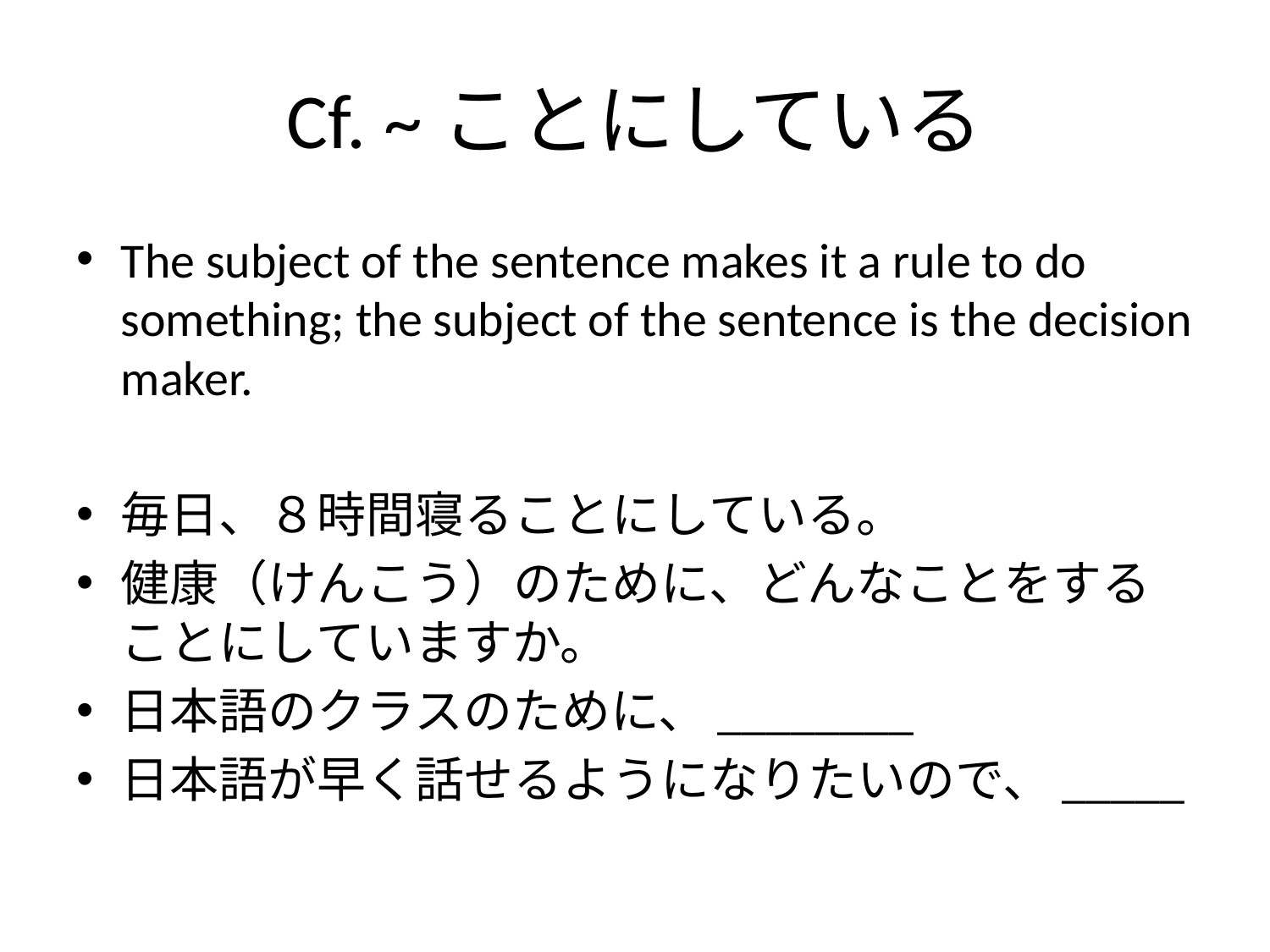

# Cf. ~ことにしている
The subject of the sentence makes it a rule to do something; the subject of the sentence is the decision maker.

毎日、８時間寝ることにしている。
健康（けんこう）のために、どんなことをすることにしていますか。
日本語のクラスのために、________
日本語が早く話せるようになりたいので、_____